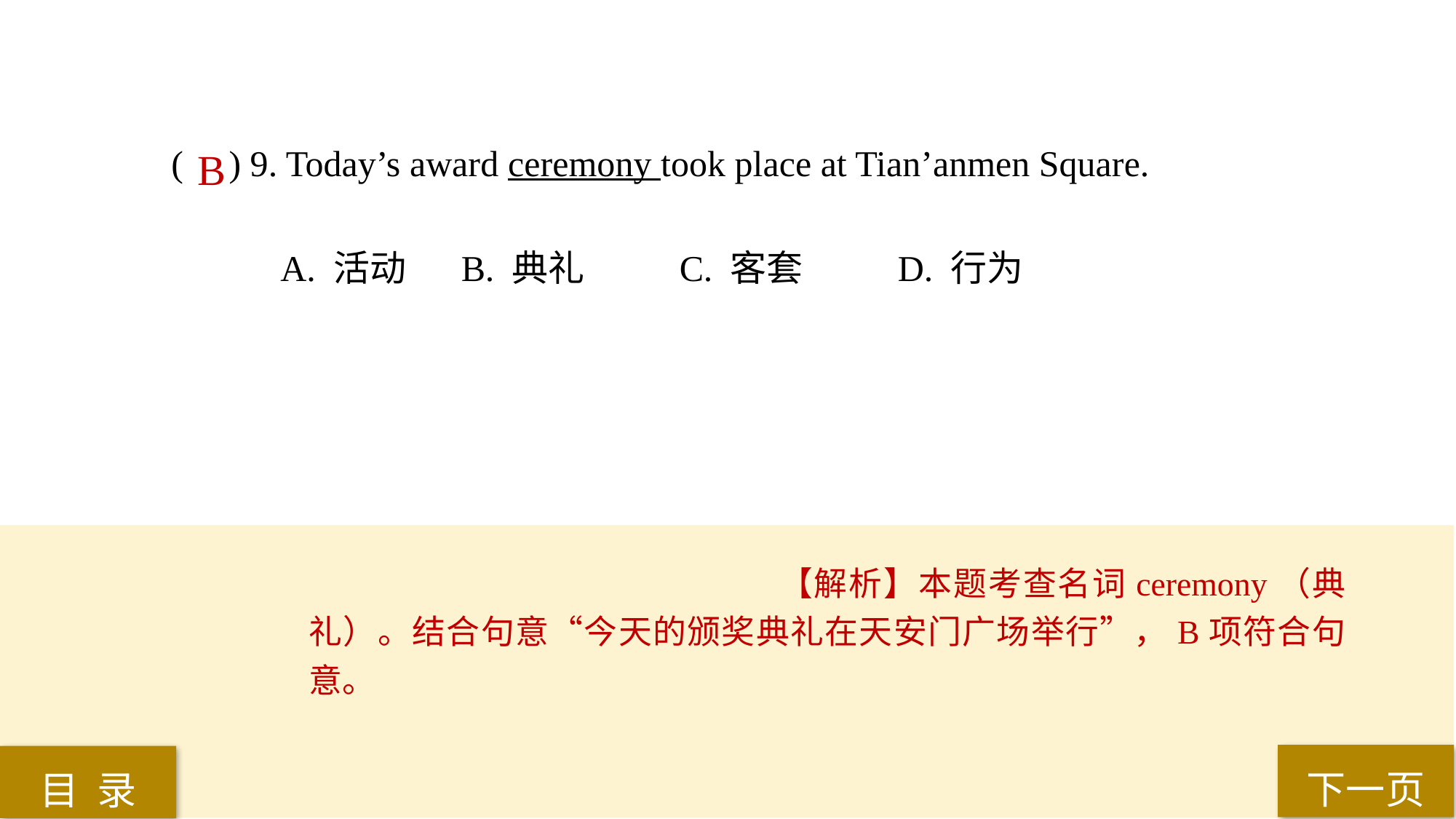

(     ) 9. Today’s award ceremony took place at Tian’anmen Square.

A. 活动	 B. 典礼	 C. 客套	 D. 行为
B
【解析】本题考查名词ceremony（典礼）。结合句意“今天的颁奖典礼在天安门广场举行”，B项符合句意。